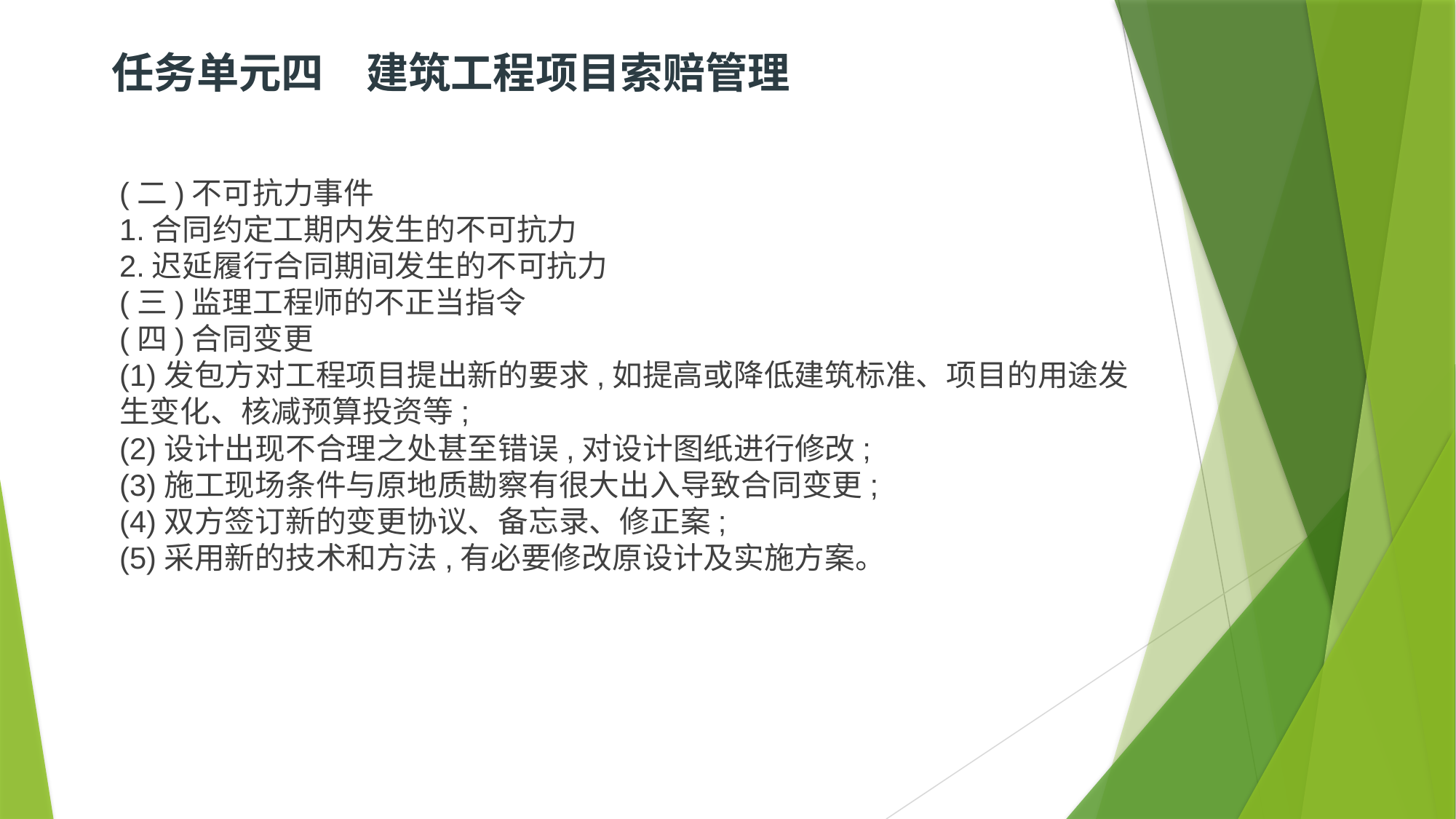

# 任务单元四　建筑工程项目索赔管理
(二)不可抗力事件
1.合同约定工期内发生的不可抗力
2.迟延履行合同期间发生的不可抗力
(三)监理工程师的不正当指令
(四)合同变更
(1)发包方对工程项目提出新的要求,如提高或降低建筑标准、项目的用途发生变化、核减预算投资等;
(2)设计出现不合理之处甚至错误,对设计图纸进行修改;
(3)施工现场条件与原地质勘察有很大出入导致合同变更;
(4)双方签订新的变更协议、备忘录、修正案;
(5)采用新的技术和方法,有必要修改原设计及实施方案。